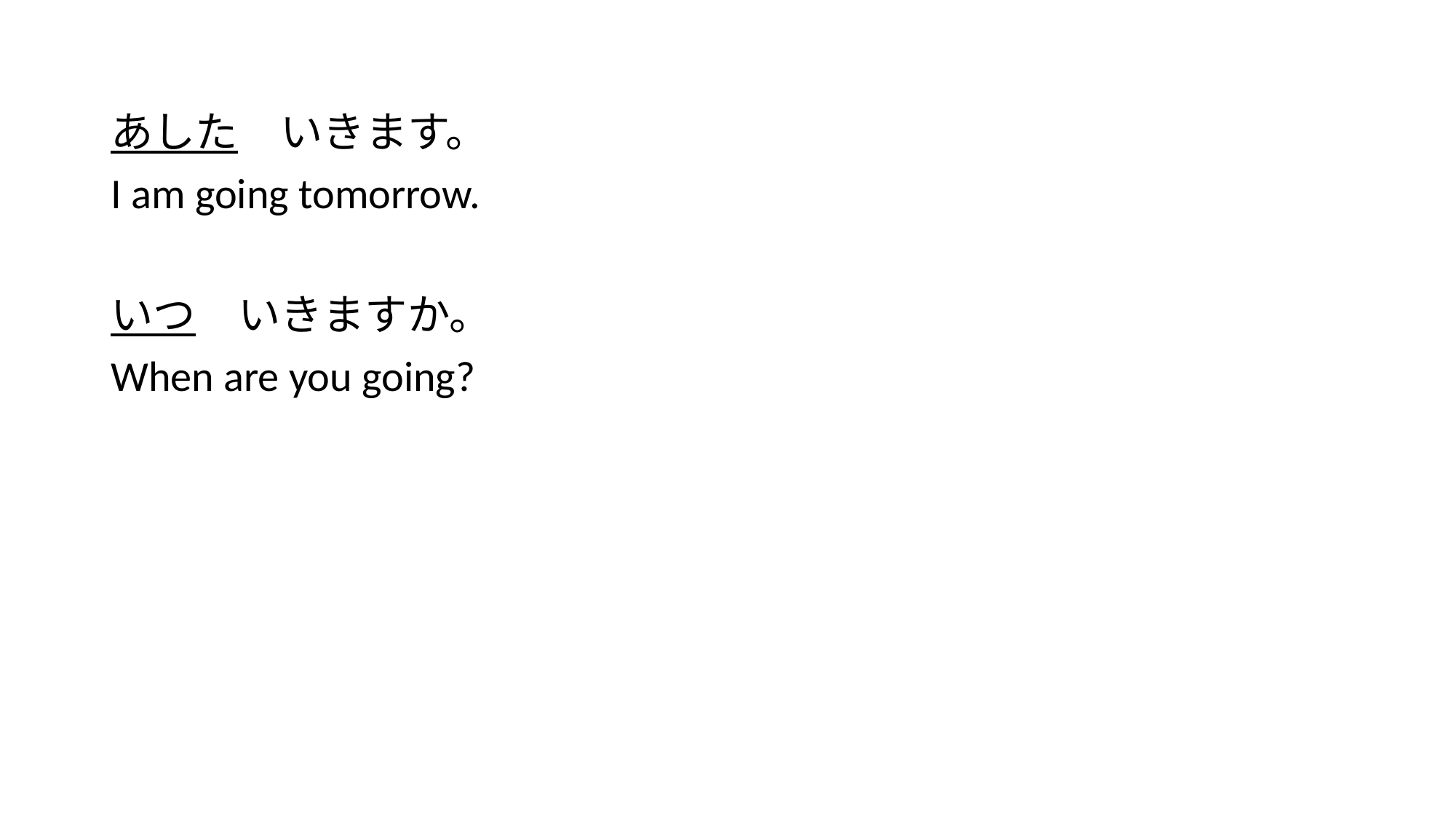

#
あした　いきます。
I am going tomorrow.

いつ　いきますか。
When are you going?